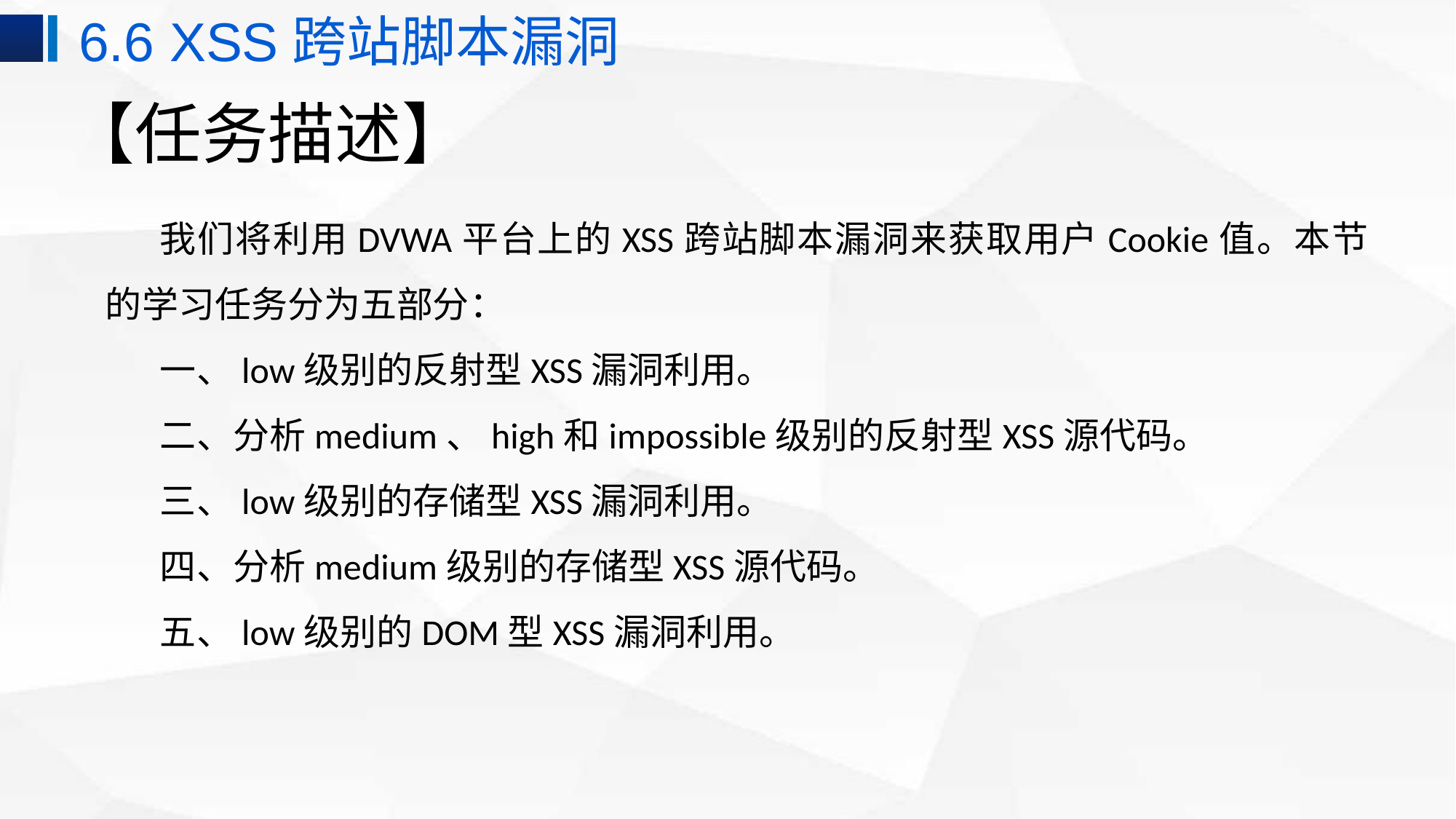

6.6 XSS跨站脚本漏洞

# 【任务描述】
我们将利用DVWA平台上的XSS跨站脚本漏洞来获取用户Cookie值。本节的学习任务分为五部分：
一、low级别的反射型XSS漏洞利用。
二、分析medium、high和impossible级别的反射型XSS源代码。
三、low级别的存储型XSS漏洞利用。
四、分析medium级别的存储型XSS源代码。
五、low级别的DOM型XSS漏洞利用。